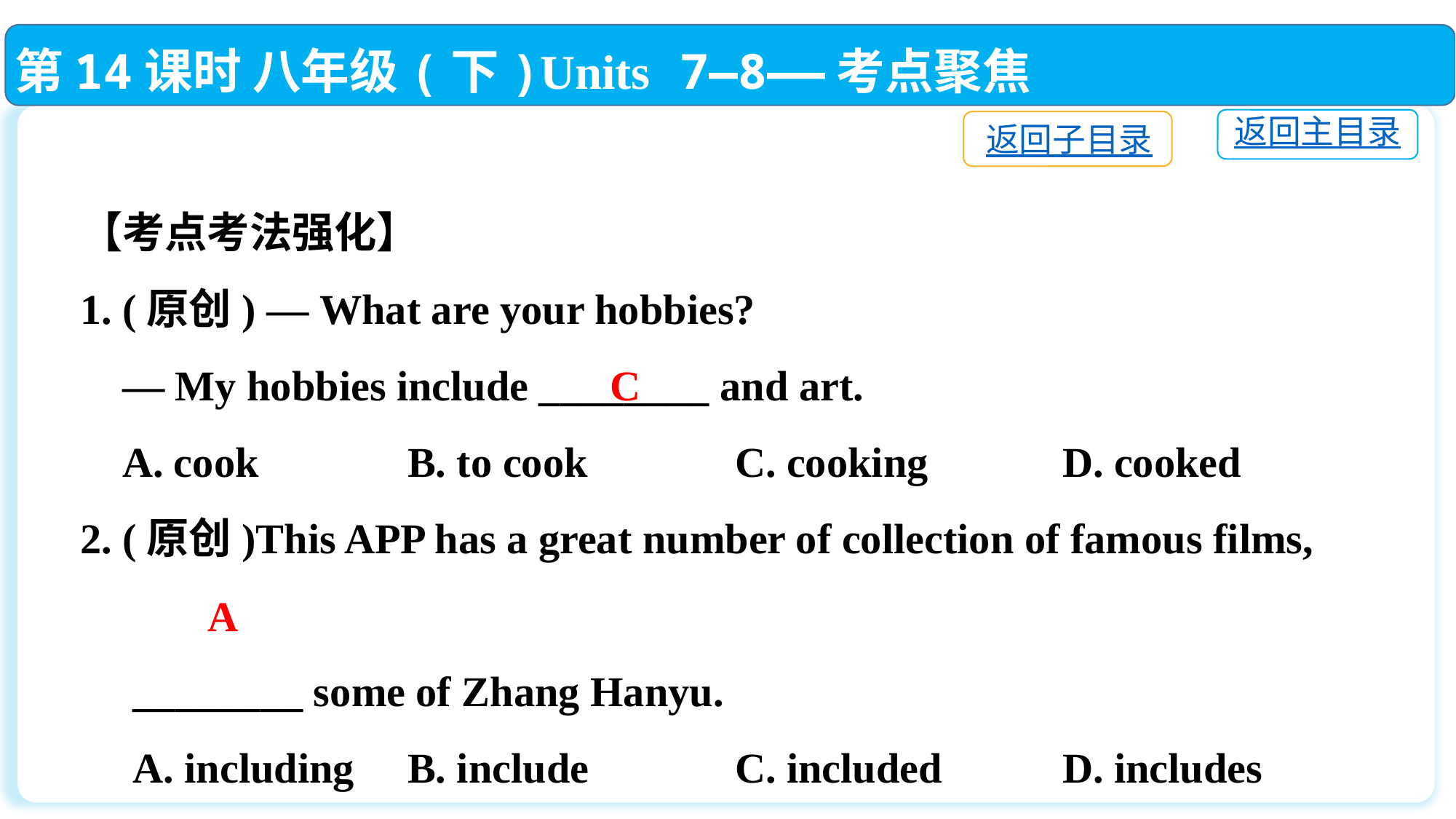

第14课时 八年级(下)Units 7—8——考点聚焦

返回主目录

返回子目录
【考点考法强化】
1. (原创) — What are your hobbies?
    — My hobbies include ________ and art.
    A. cook		B. to cook		C. cooking		D. cooked
2. (原创)This APP has a great number of collection of famous films,
     ________ some of Zhang Hanyu.
     A. including	B. include		C. included		D. includes
C
A